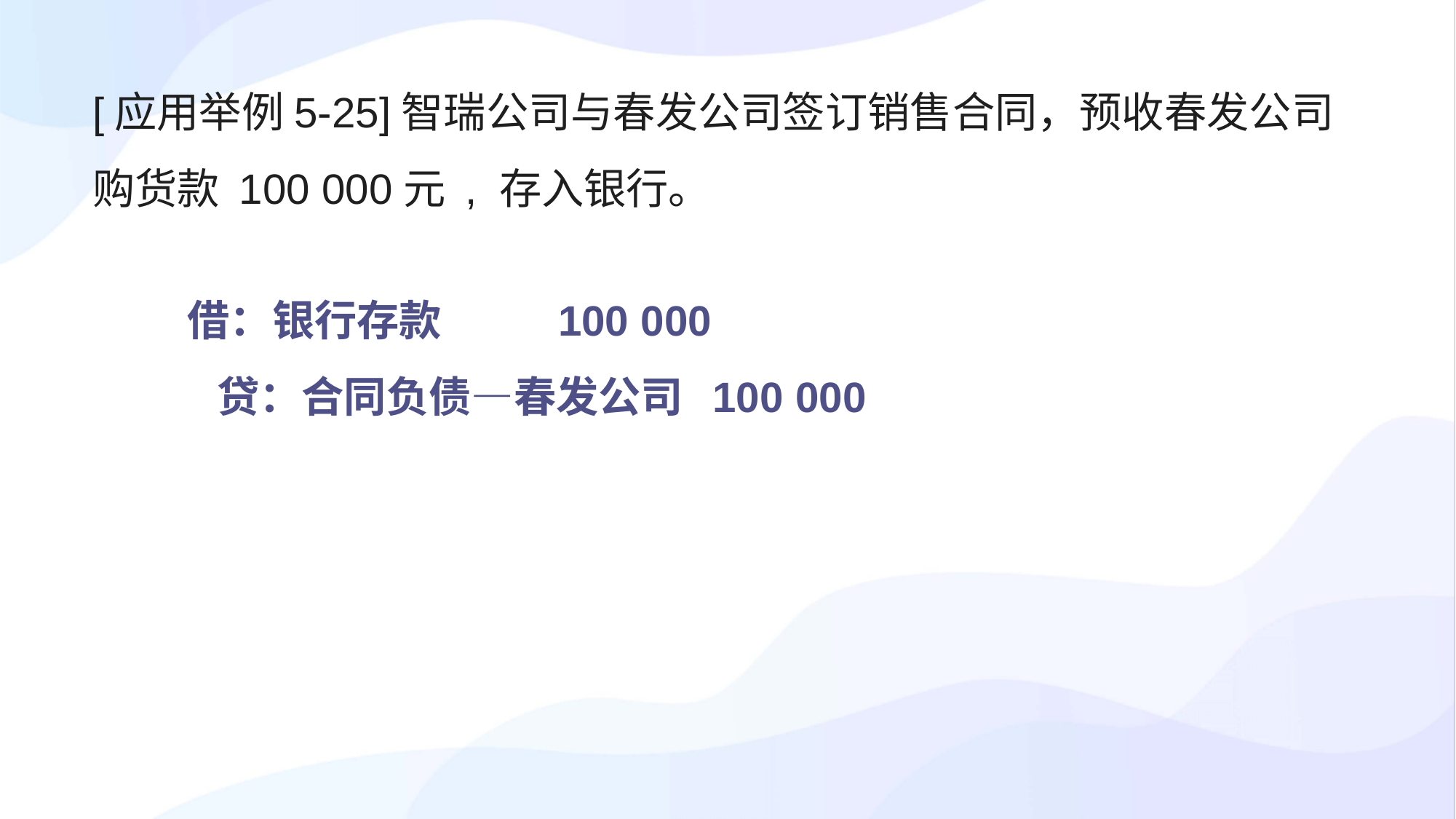

[应用举例5-25]智瑞公司与春发公司签订销售合同，预收春发公司购货款 100 000元 , 存入银行。
借：银行存款           100 000
  贷：合同负债—春发公司  100 000